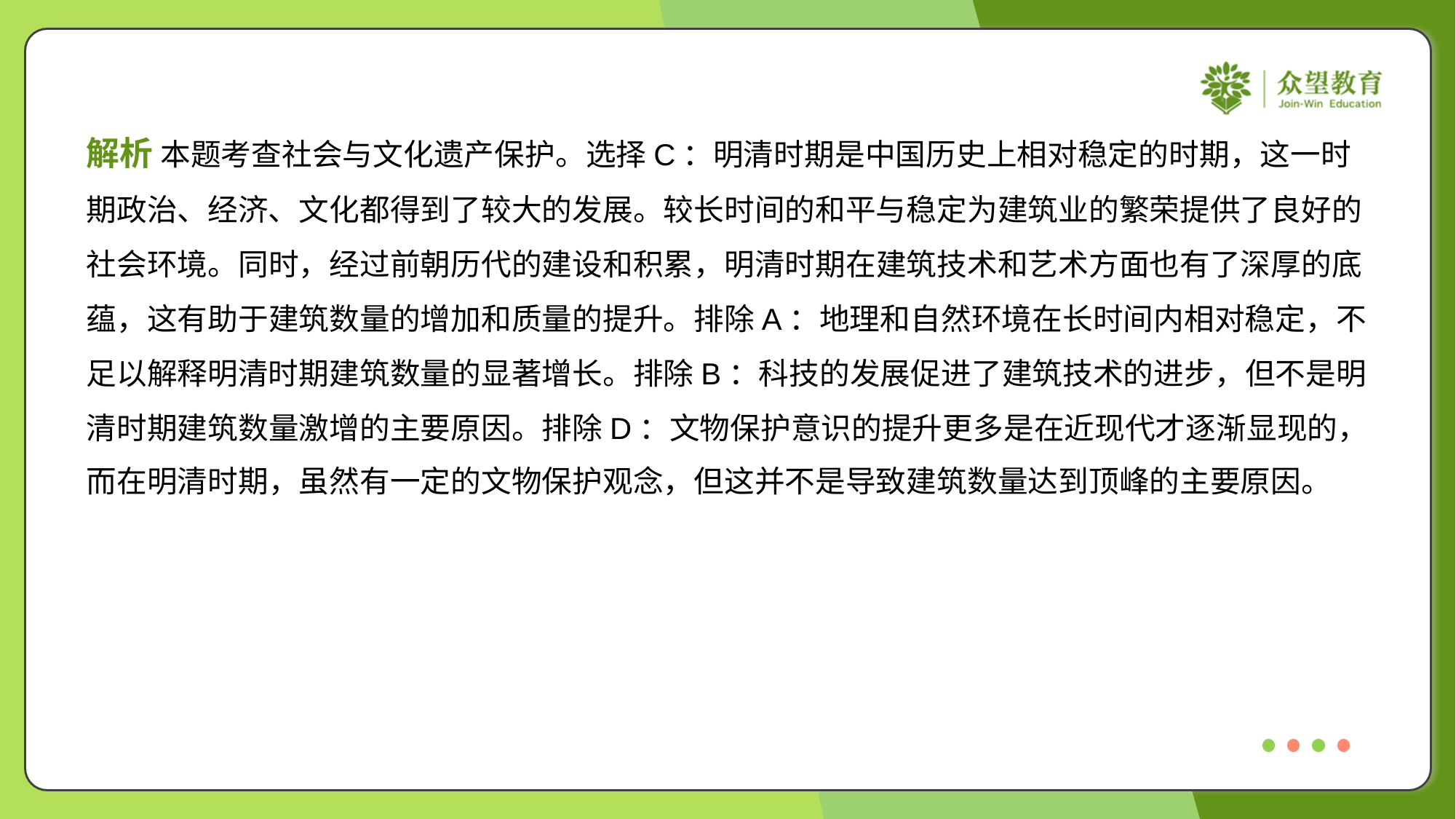

解析 本题考查社会与文化遗产保护。选择C：明清时期是中国历史上相对稳定的时期，这一时
期政治、经济、文化都得到了较大的发展。较长时间的和平与稳定为建筑业的繁荣提供了良好的
社会环境。同时，经过前朝历代的建设和积累，明清时期在建筑技术和艺术方面也有了深厚的底
蕴，这有助于建筑数量的增加和质量的提升。排除A：地理和自然环境在长时间内相对稳定，不
足以解释明清时期建筑数量的显著增长。排除B：科技的发展促进了建筑技术的进步，但不是明
清时期建筑数量激增的主要原因。排除D：文物保护意识的提升更多是在近现代才逐渐显现的，
而在明清时期，虽然有一定的文物保护观念，但这并不是导致建筑数量达到顶峰的主要原因。